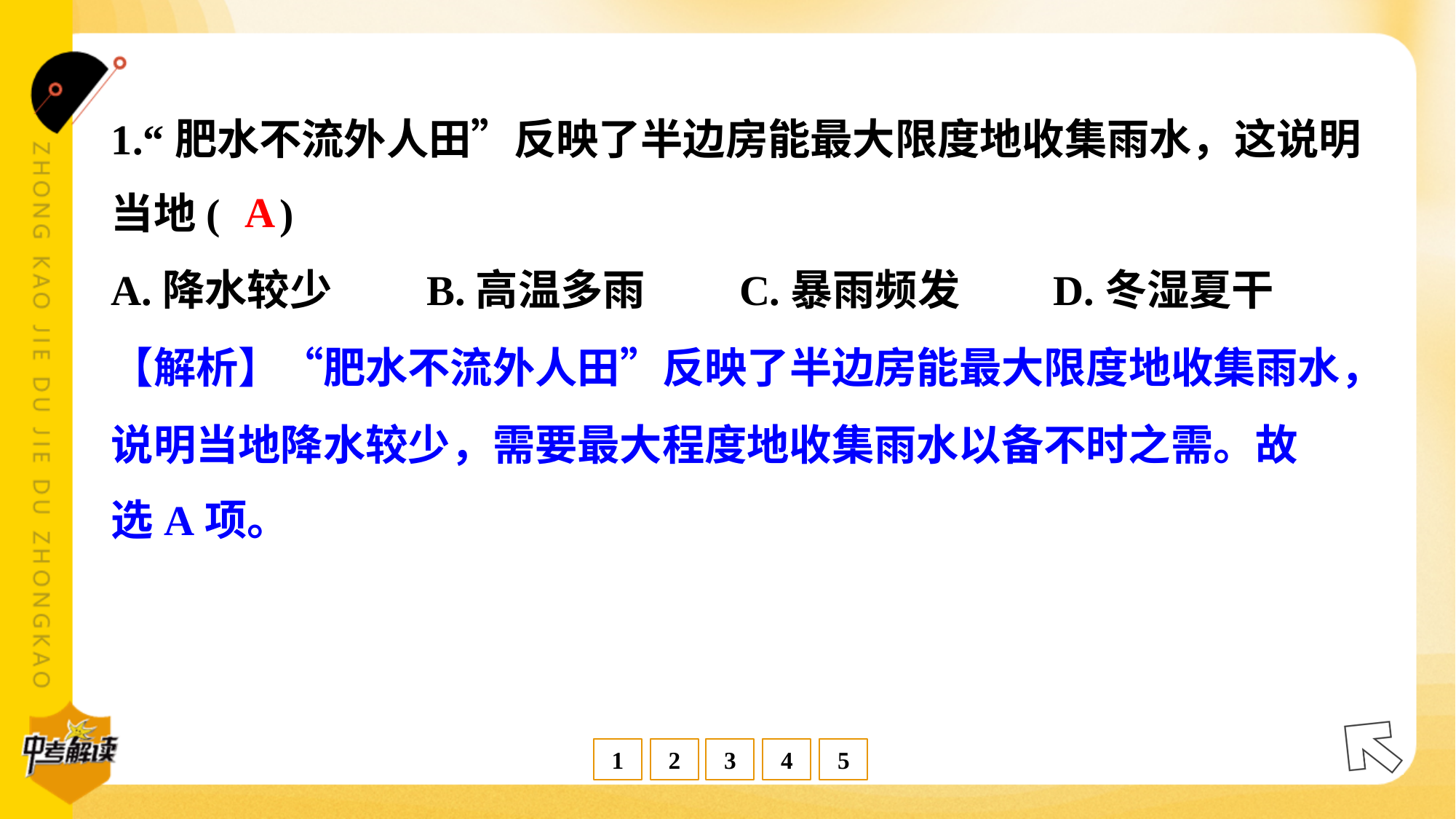

1.“肥水不流外人田”反映了半边房能最大限度地收集雨水，这说明
当地(     )
A
A.降水较少	B.高温多雨	C.暴雨频发	D.冬湿夏干
【解析】“肥水不流外人田”反映了半边房能最大限度地收集雨水，
说明当地降水较少，需要最大程度地收集雨水以备不时之需。故
选A项。